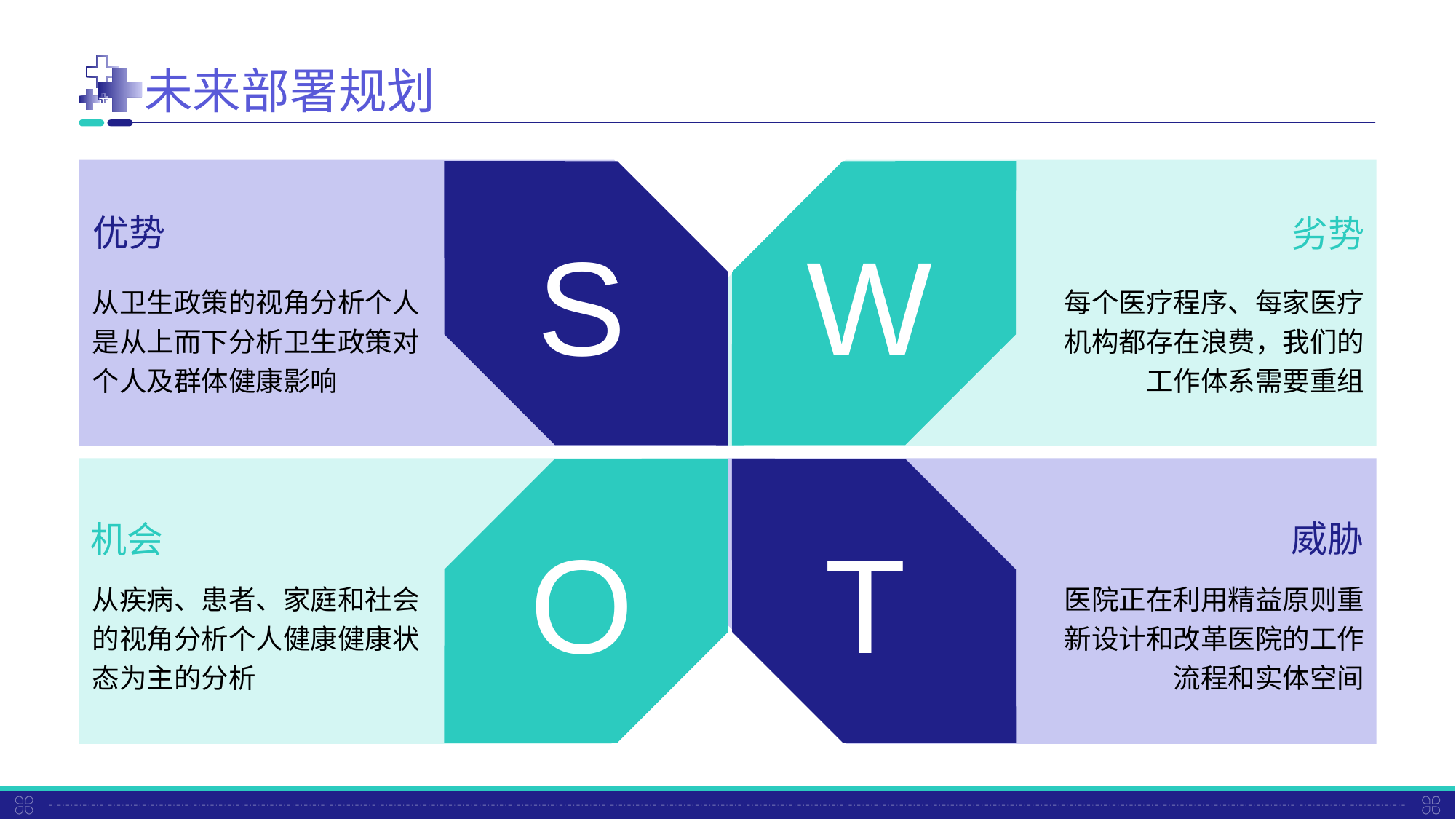

未来部署规划

S

W
优势
劣势
从卫生政策的视角分析个人是从上而下分析卫生政策对个人及群体健康影响
每个医疗程序、每家医疗机构都存在浪费，我们的工作体系需要重组

T

O
威胁
机会
医院正在利用精益原则重新设计和改革医院的工作流程和实体空间
从疾病、患者、家庭和社会的视角分析个人健康健康状态为主的分析